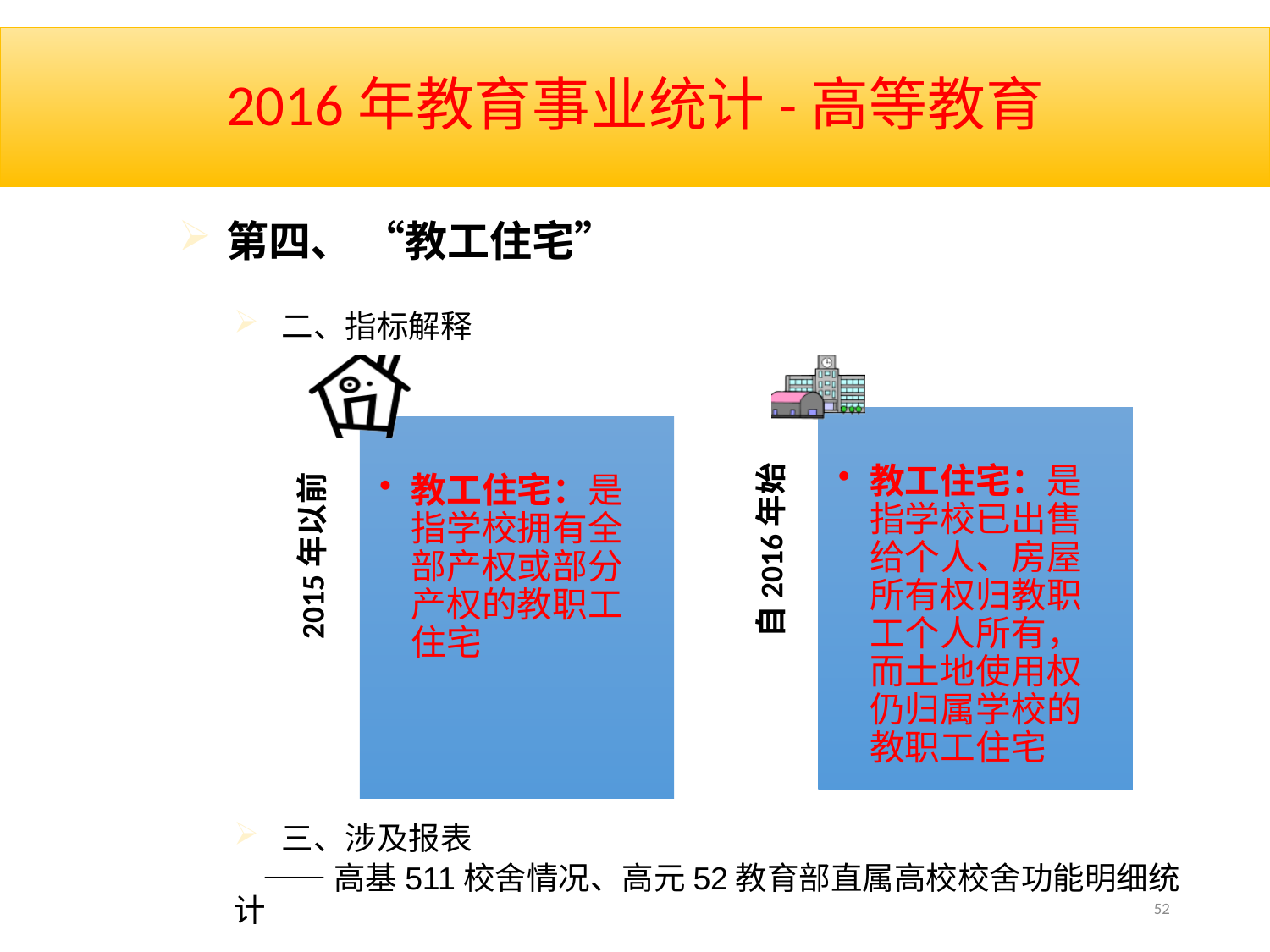

# 2016年教育事业统计-高等教育
第四、 “教工住宅”

二、指标解释

三、涉及报表
    ——高基511校舍情况、高元52教育部直属高校校舍功能明细统计
2015年以前
教工住宅：是指学校拥有全部产权或部分产权的教职工住宅
自2016年始
教工住宅：是指学校已出售给个人、房屋所有权归教职工个人所有，而土地使用权仍归属学校的教职工住宅
52